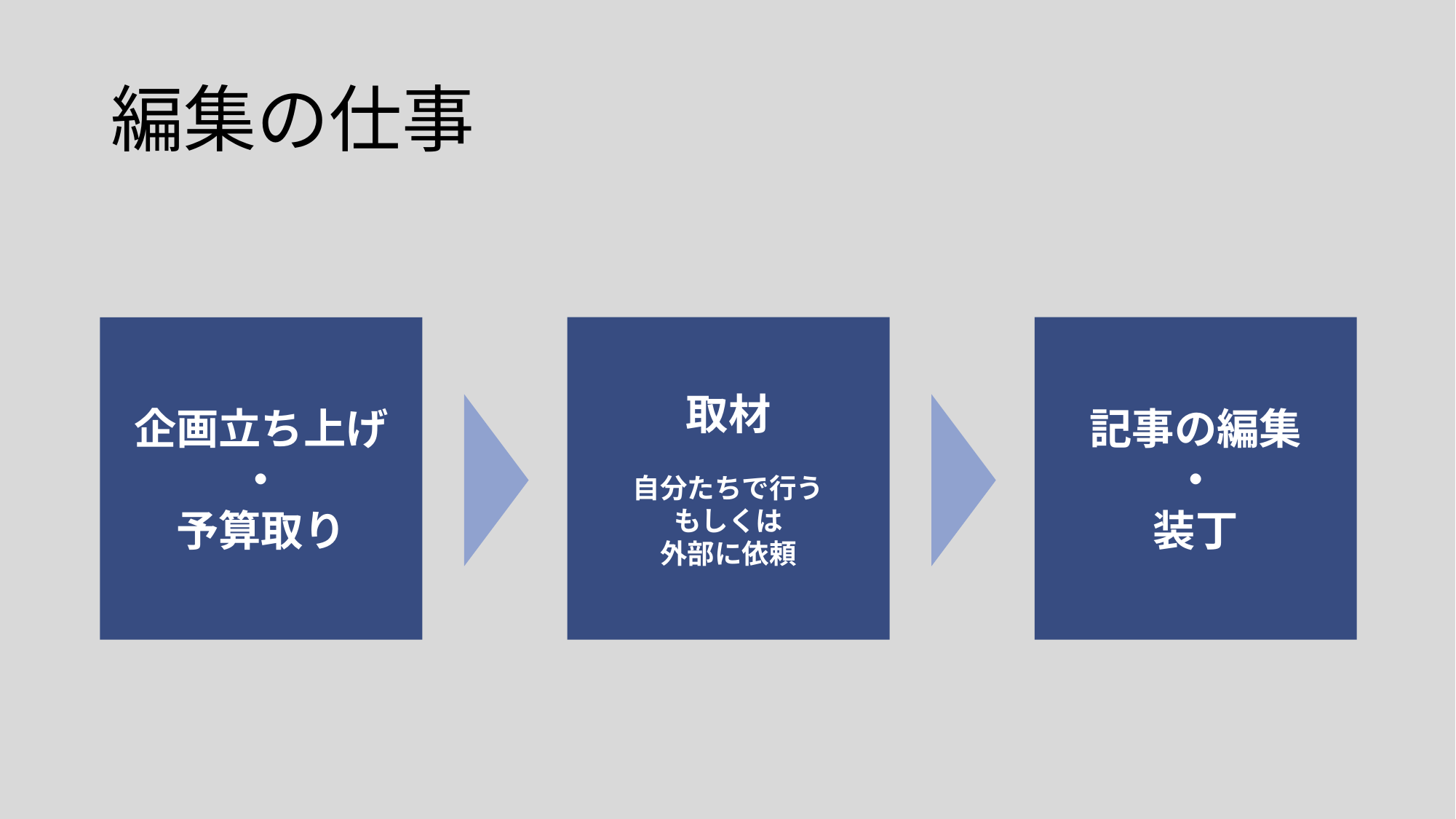

# 編集の仕事

取材

自分たちで行う
もしくは
外部に依頼
記事の編集
・
装丁
企画立ち上げ
・
予算取り